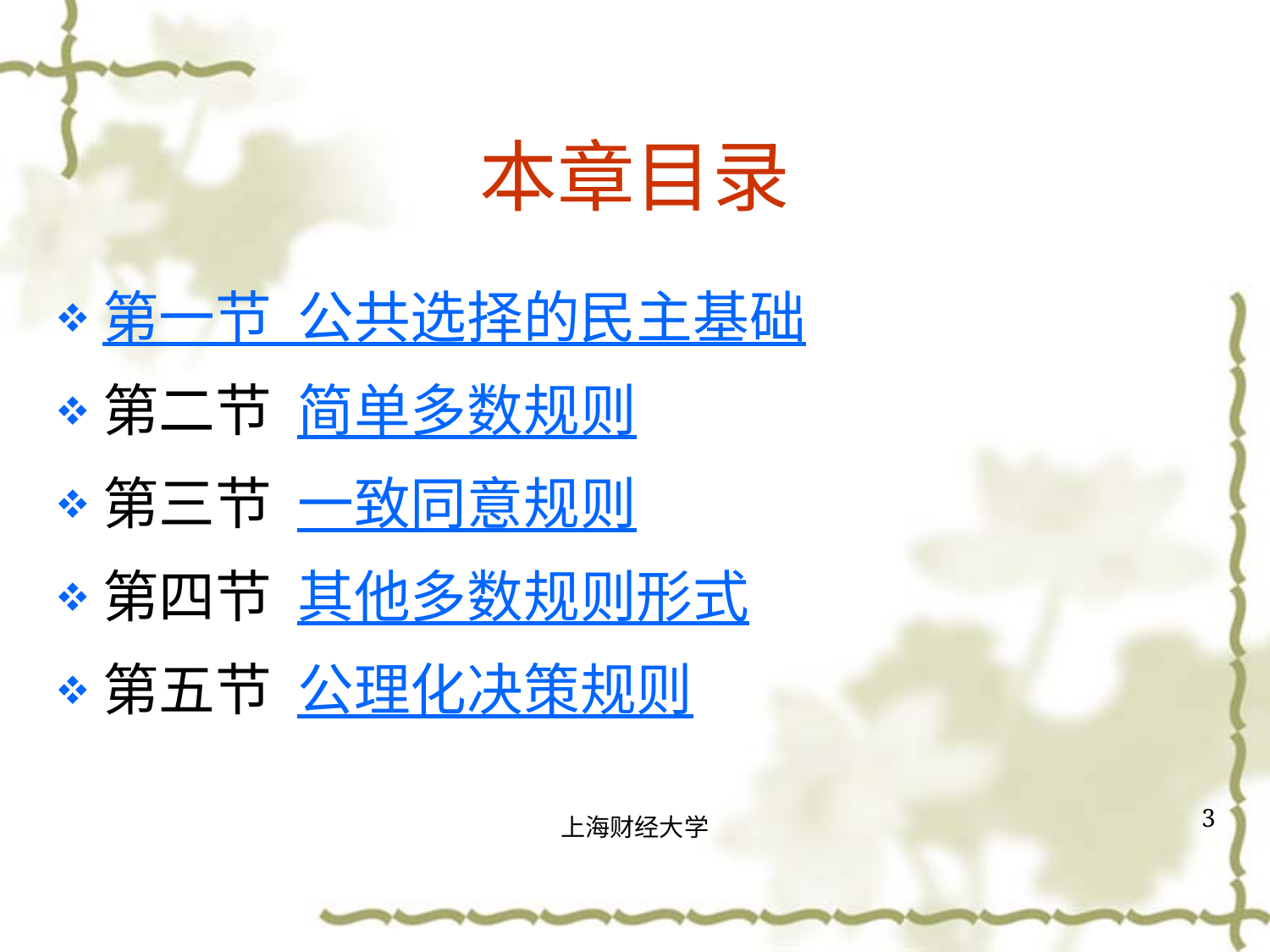

# 本章目录
第一节  公共选择的民主基础
第二节  简单多数规则
第三节  一致同意规则
第四节  其他多数规则形式
第五节  公理化决策规则
3
上海财经大学